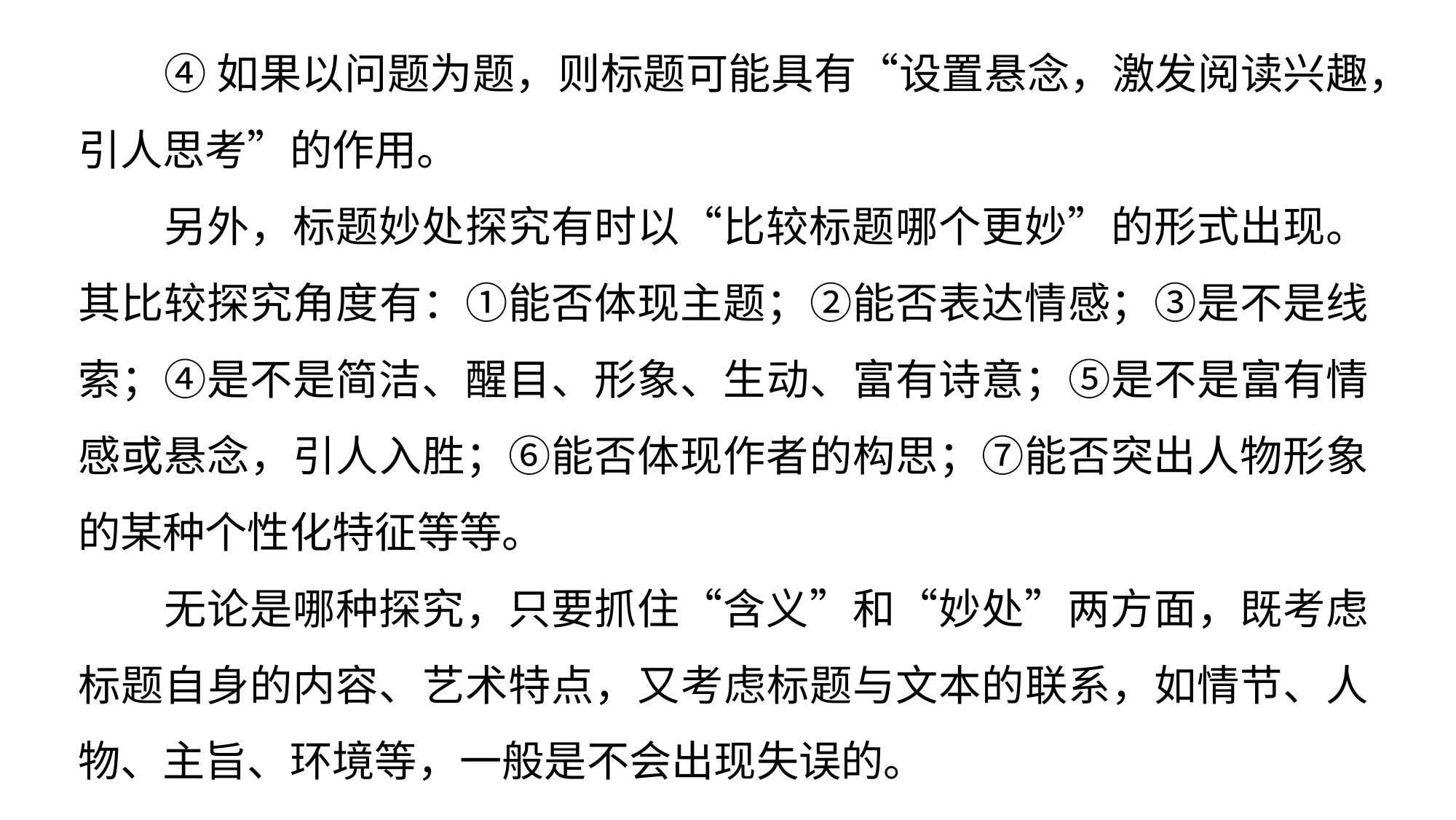

④如果以问题为题，则标题可能具有“设置悬念，激发阅读兴趣，引人思考”的作用。
另外，标题妙处探究有时以“比较标题哪个更妙”的形式出现。其比较探究角度有：①能否体现主题；②能否表达情感；③是不是线索；④是不是简洁、醒目、形象、生动、富有诗意；⑤是不是富有情感或悬念，引人入胜；⑥能否体现作者的构思；⑦能否突出人物形象的某种个性化特征等等。
无论是哪种探究，只要抓住“含义”和“妙处”两方面，既考虑标题自身的内容、艺术特点，又考虑标题与文本的联系，如情节、人物、主旨、环境等，一般是不会出现失误的。